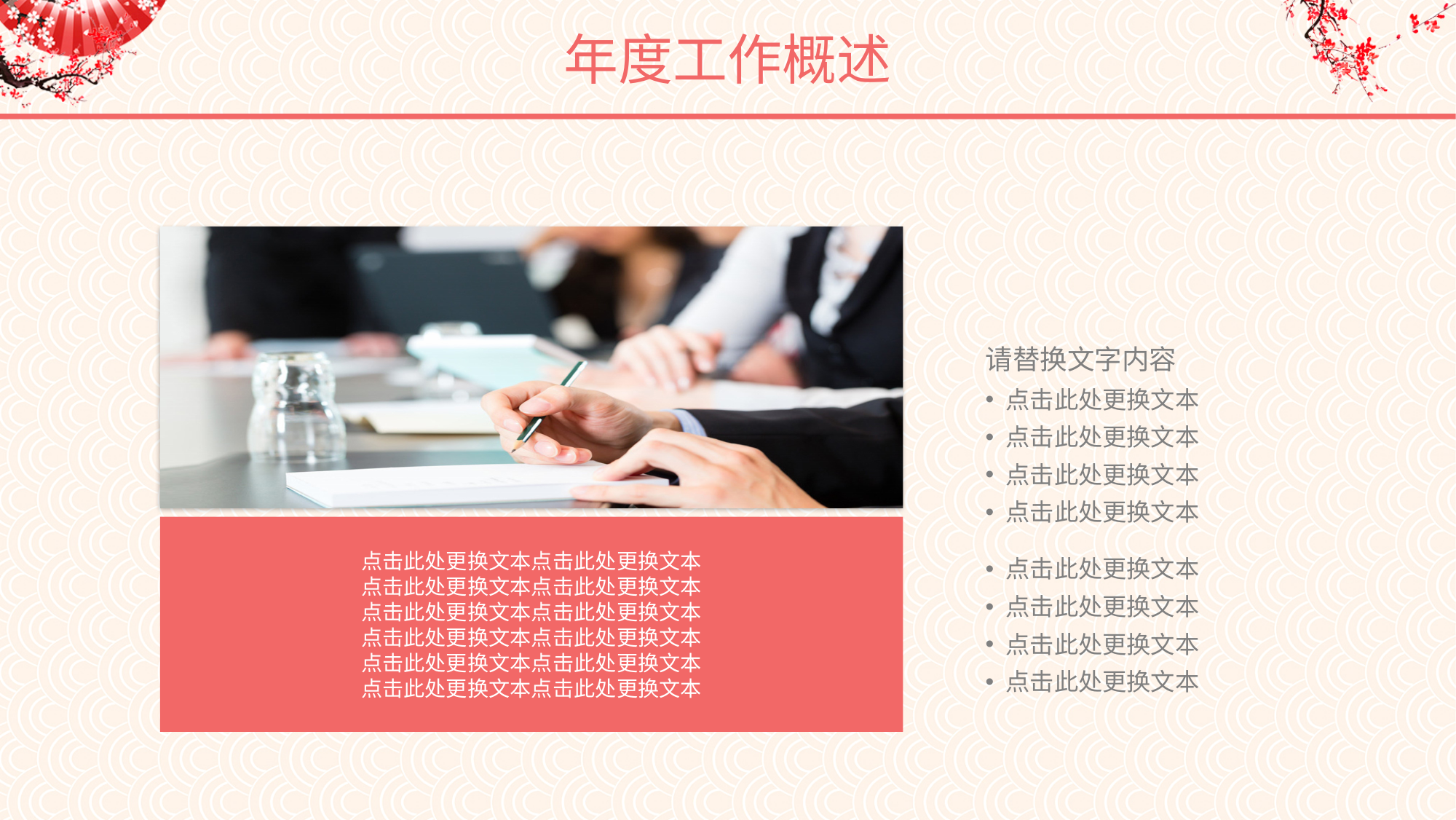

年度工作概述

点击此处更换文本点击此处更换文本
点击此处更换文本点击此处更换文本
点击此处更换文本点击此处更换文本
点击此处更换文本点击此处更换文本
点击此处更换文本点击此处更换文本
点击此处更换文本点击此处更换文本
请替换文字内容
点击此处更换文本
点击此处更换文本
点击此处更换文本
点击此处更换文本

点击此处更换文本
点击此处更换文本
点击此处更换文本
点击此处更换文本